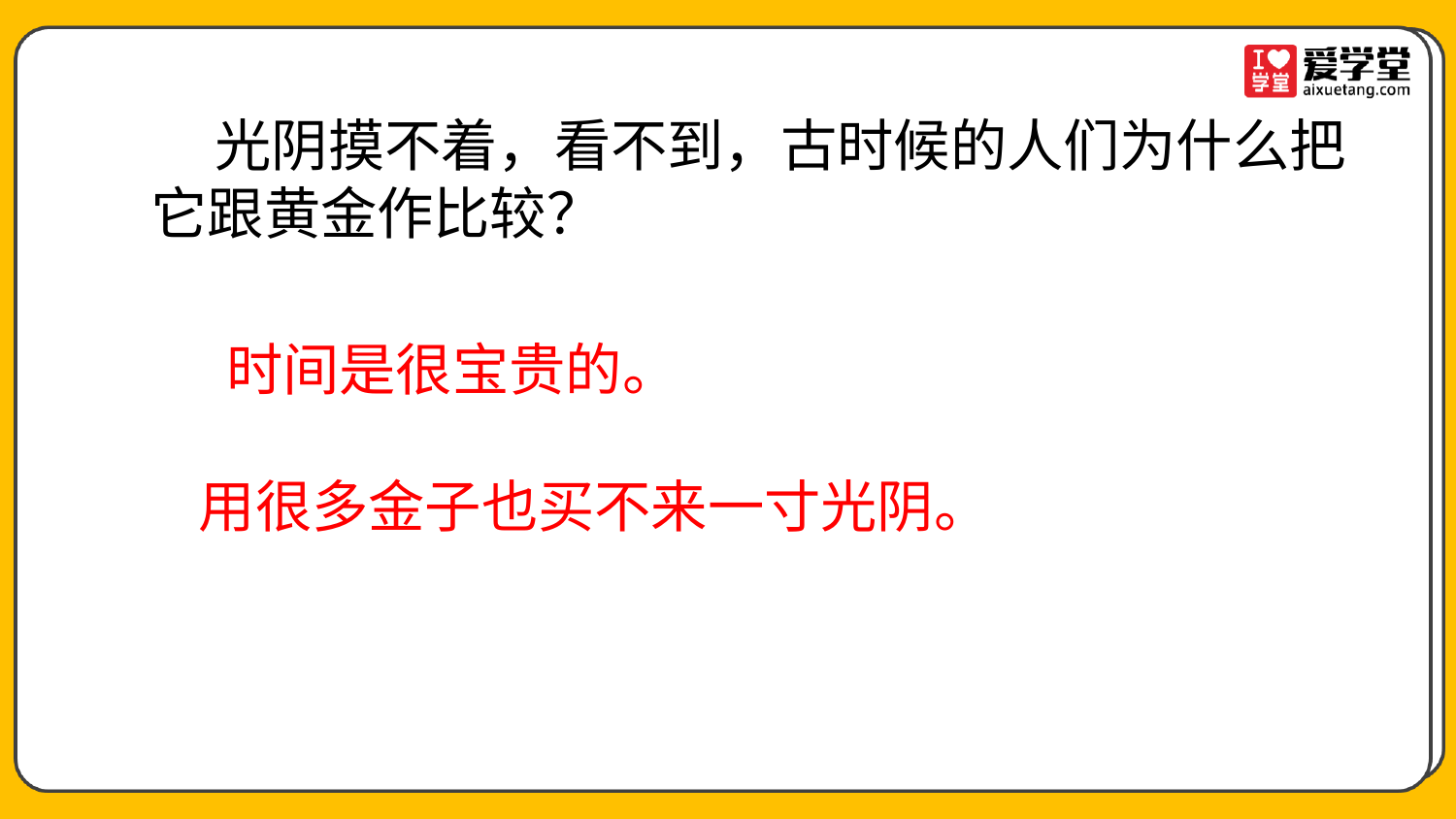

光阴摸不着，看不到，古时候的人们为什么把它跟黄金作比较？
    时间是很宝贵的。
    用很多金子也买不来一寸光阴。